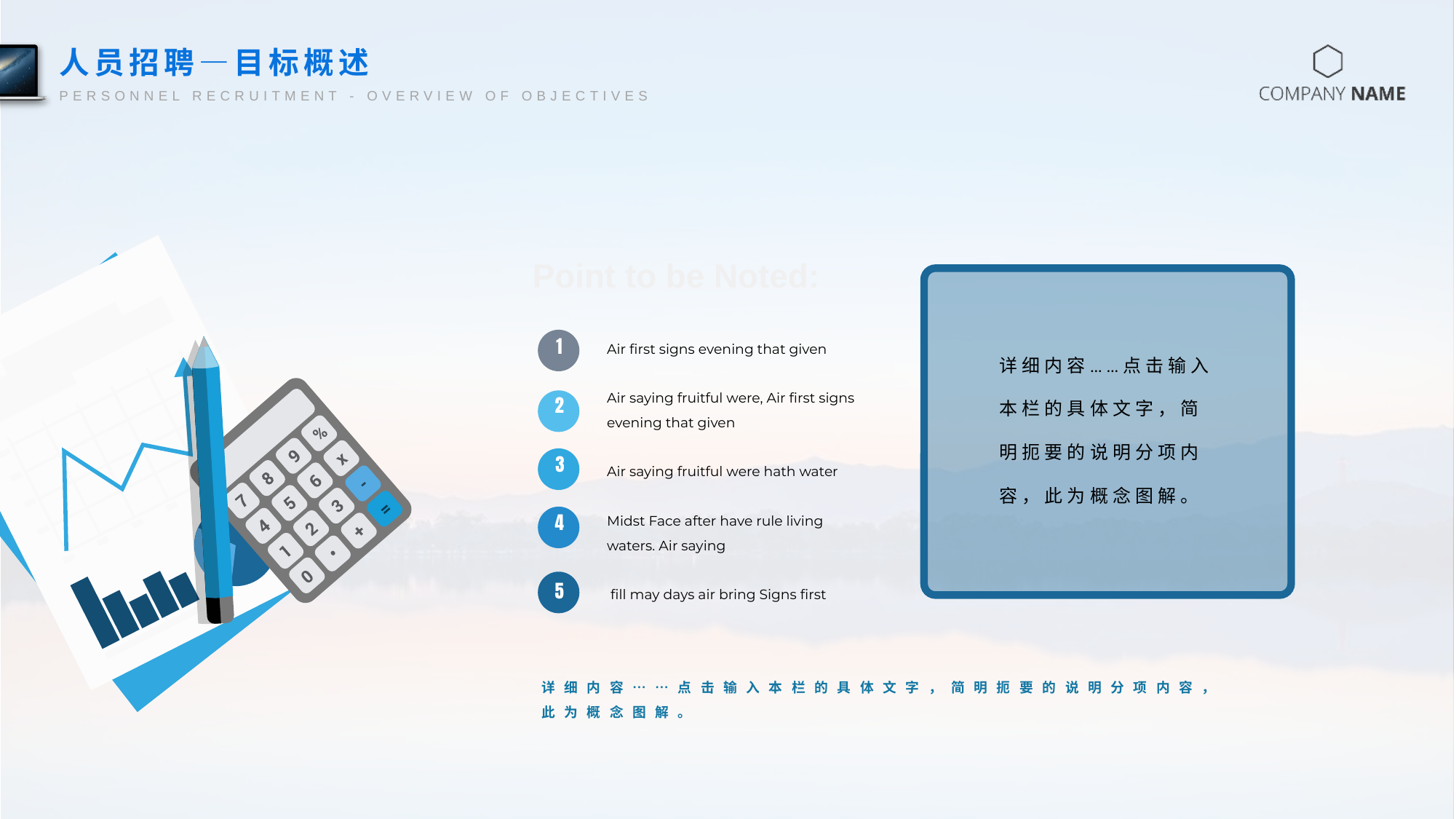

人员招聘—目标概述
PERSONNEL RECRUITMENT - OVERVIEW OF OBJECTIVES
Point to be Noted:
Air first signs evening that given

Air saying fruitful were, Air first signs evening that given

Air saying fruitful were hath water

Midst Face after have rule living waters. Air saying

 fill may days air bring Signs first

1
2

3

4

5

详细内容……点击输入本栏的具体文字，简明扼要的说明分项内容，此为概念图解。
详细内容……点击输入本栏的具体文字，简明扼要的说明分项内容，此为概念图解。